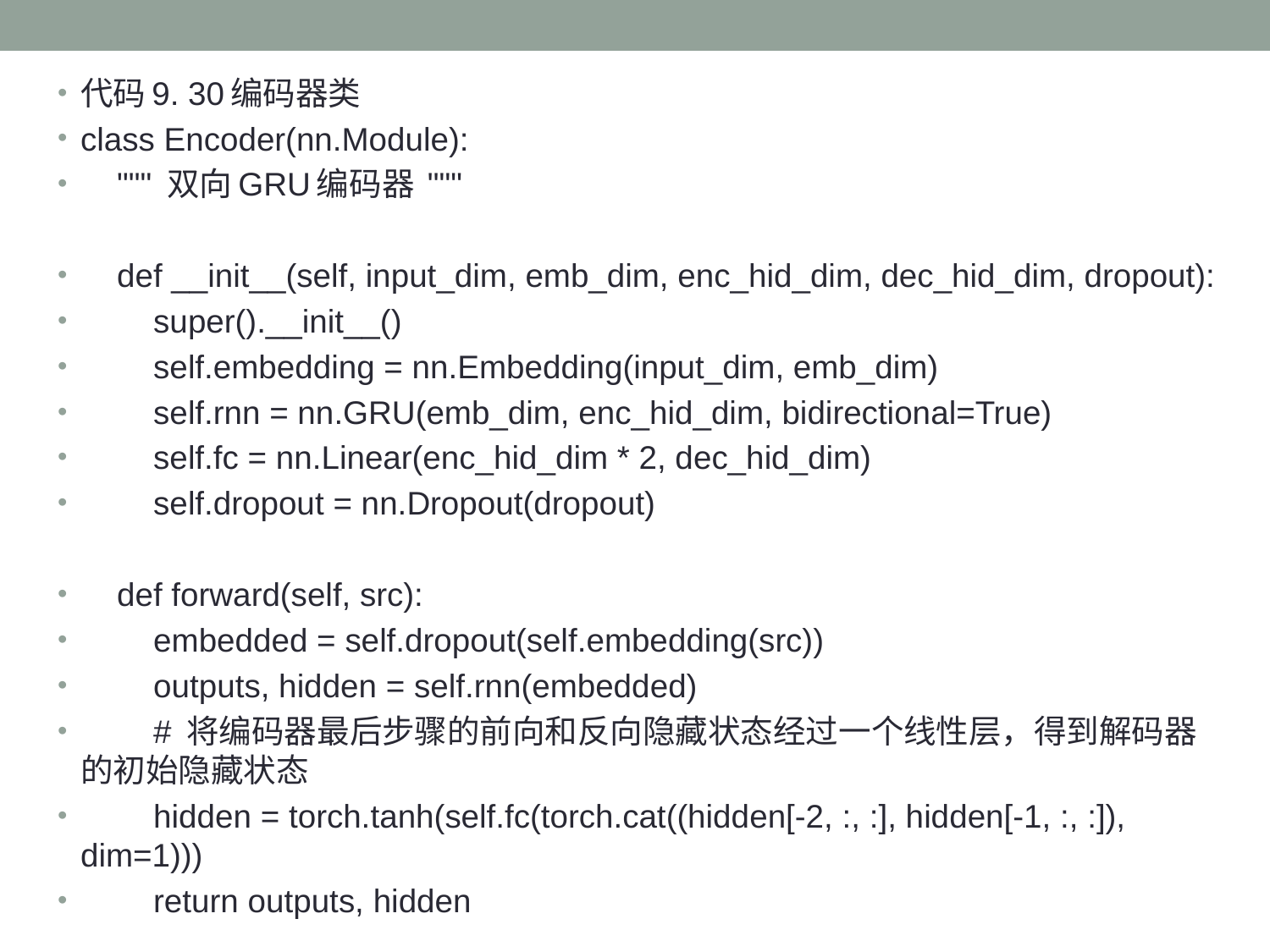

代码9. 30编码器类
class Encoder(nn.Module):
    """ 双向GRU编码器 """

    def __init__(self, input_dim, emb_dim, enc_hid_dim, dec_hid_dim, dropout):
        super().__init__()
        self.embedding = nn.Embedding(input_dim, emb_dim)
        self.rnn = nn.GRU(emb_dim, enc_hid_dim, bidirectional=True)
        self.fc = nn.Linear(enc_hid_dim * 2, dec_hid_dim)
        self.dropout = nn.Dropout(dropout)

    def forward(self, src):
        embedded = self.dropout(self.embedding(src))
        outputs, hidden = self.rnn(embedded)
        # 将编码器最后步骤的前向和反向隐藏状态经过一个线性层，得到解码器的初始隐藏状态
        hidden = torch.tanh(self.fc(torch.cat((hidden[-2, :, :], hidden[-1, :, :]), dim=1)))
        return outputs, hidden